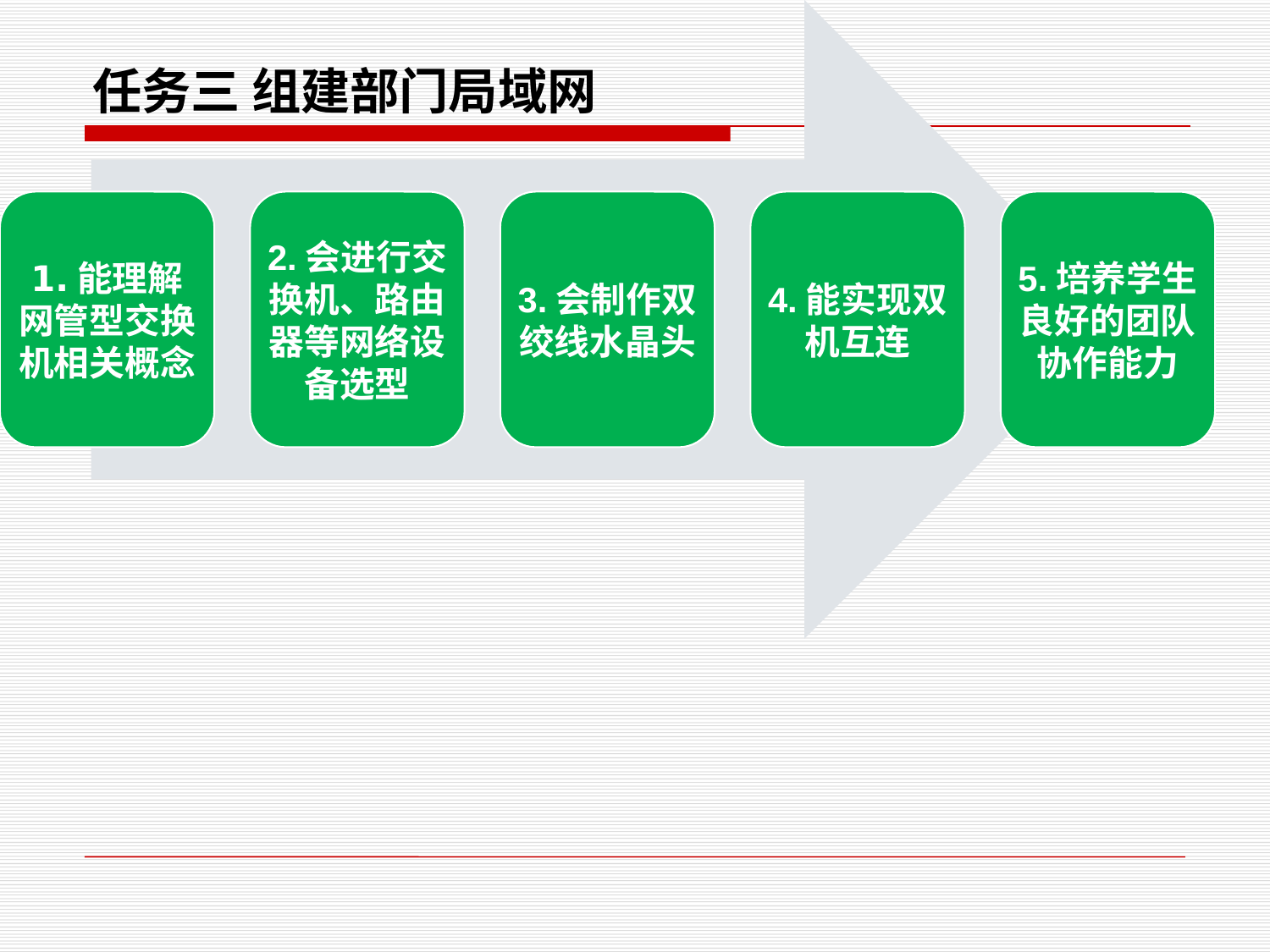

任务三 组建部门局域网
1.能理解网管型交换机相关概念
2.会进行交换机、路由器等网络设备选型
3.会制作双绞线水晶头
4.能实现双机互连
5.培养学生良好的团队协作能力
52